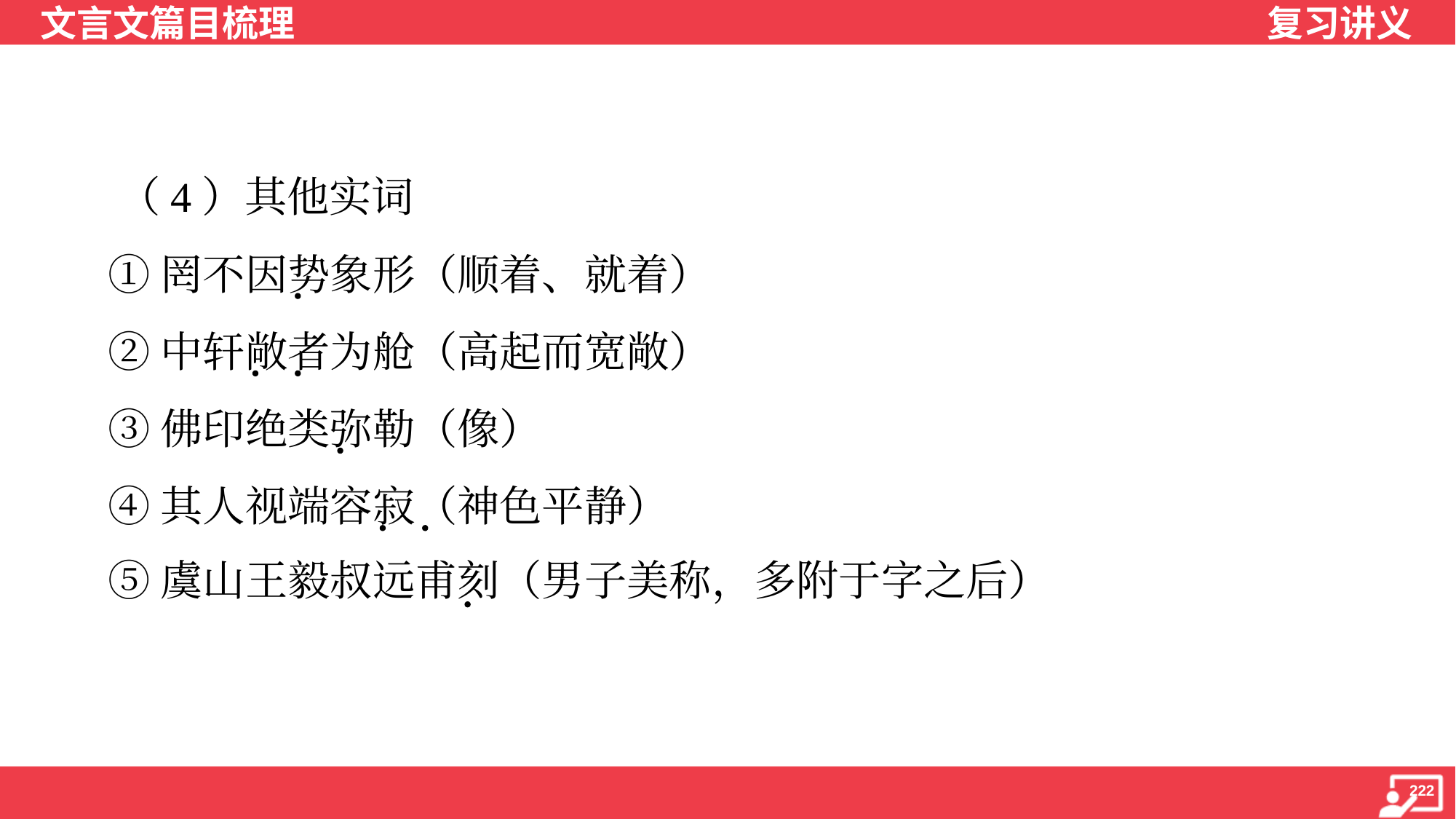

（4）其他实词
    ①罔不因势象形（顺着、就着）
    ②中轩敞者为舱（高起而宽敞）
    ③佛印绝类弥勒（像）
    ④其人视端容寂（神色平静）
    ⑤虞山王毅叔远甫刻（男子美称，多附于字之后）